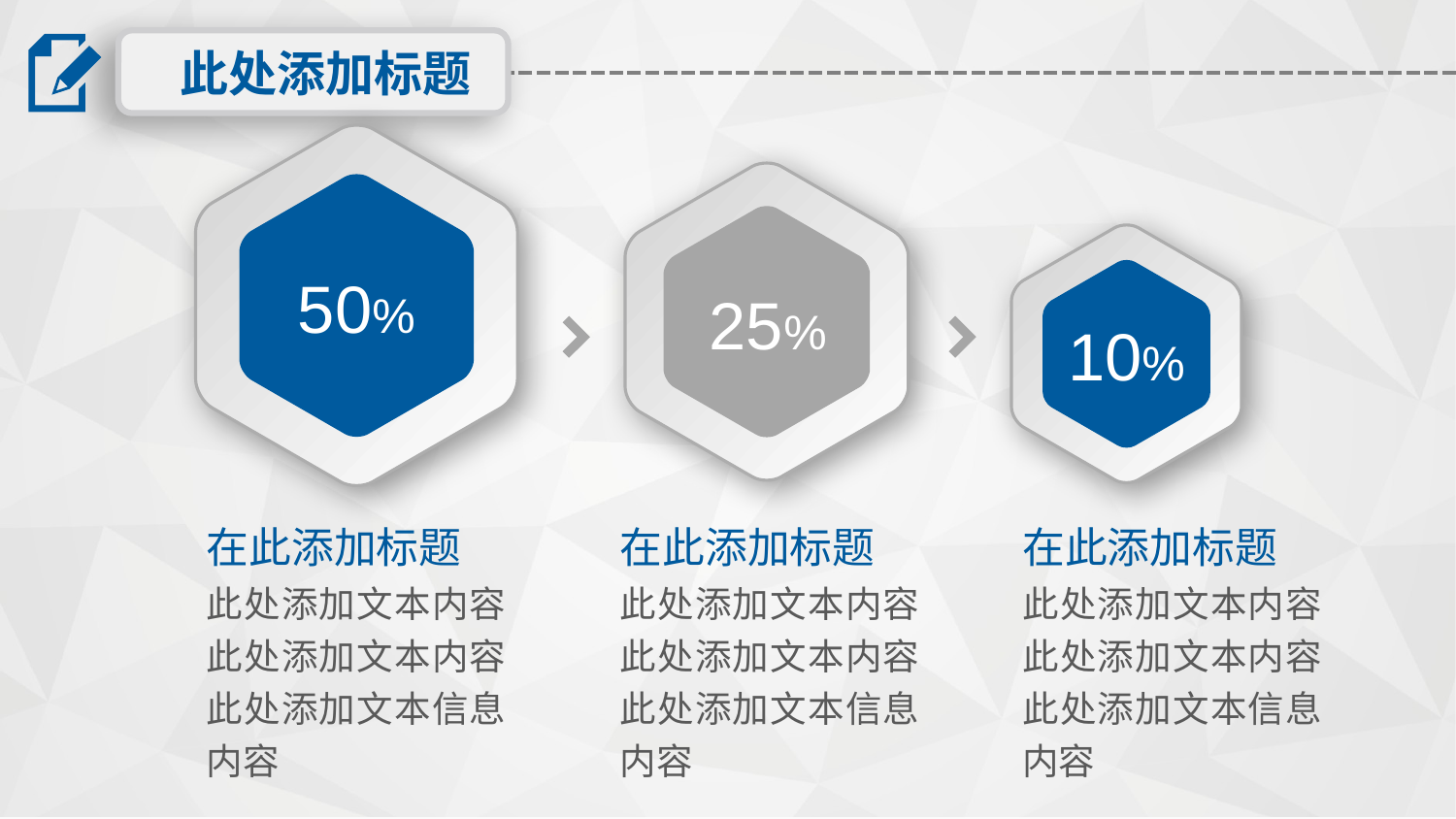

此处添加标题

50%

25%

10%

在此添加标题
在此添加标题
在此添加标题
此处添加文本内容此处添加文本内容此处添加文本信息内容
此处添加文本内容此处添加文本内容此处添加文本信息内容
此处添加文本内容此处添加文本内容此处添加文本信息内容